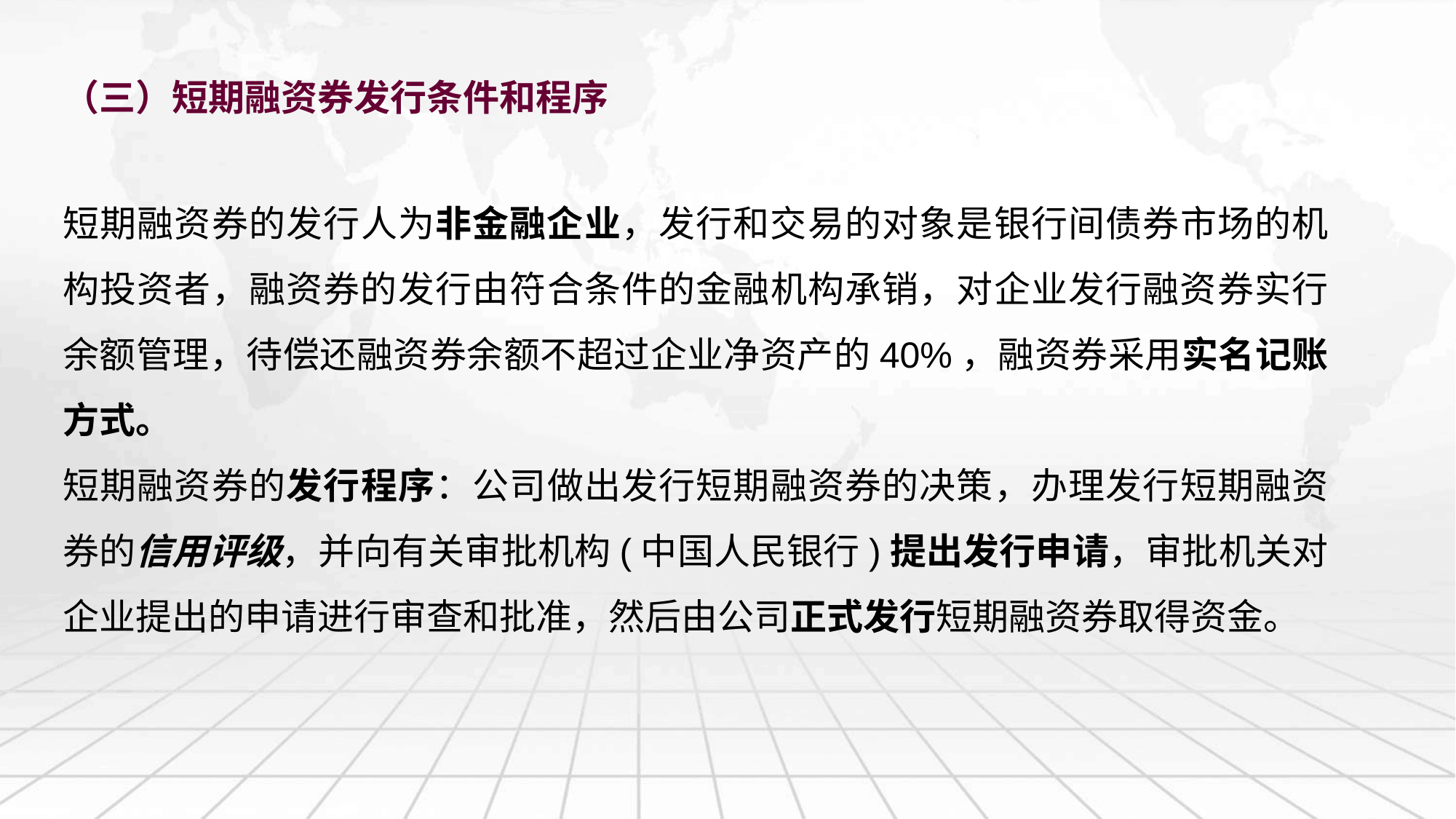

（三）短期融资券发行条件和程序
短期融资券的发行人为非金融企业，发行和交易的对象是银行间债券市场的机构投资者，融资券的发行由符合条件的金融机构承销，对企业发行融资券实行余额管理，待偿还融资券余额不超过企业净资产的40%，融资券采用实名记账方式。
短期融资券的发行程序：公司做出发行短期融资券的决策，办理发行短期融资券的信用评级，并向有关审批机构(中国人民银行)提出发行申请，审批机关对企业提出的申请进行审查和批准，然后由公司正式发行短期融资券取得资金。